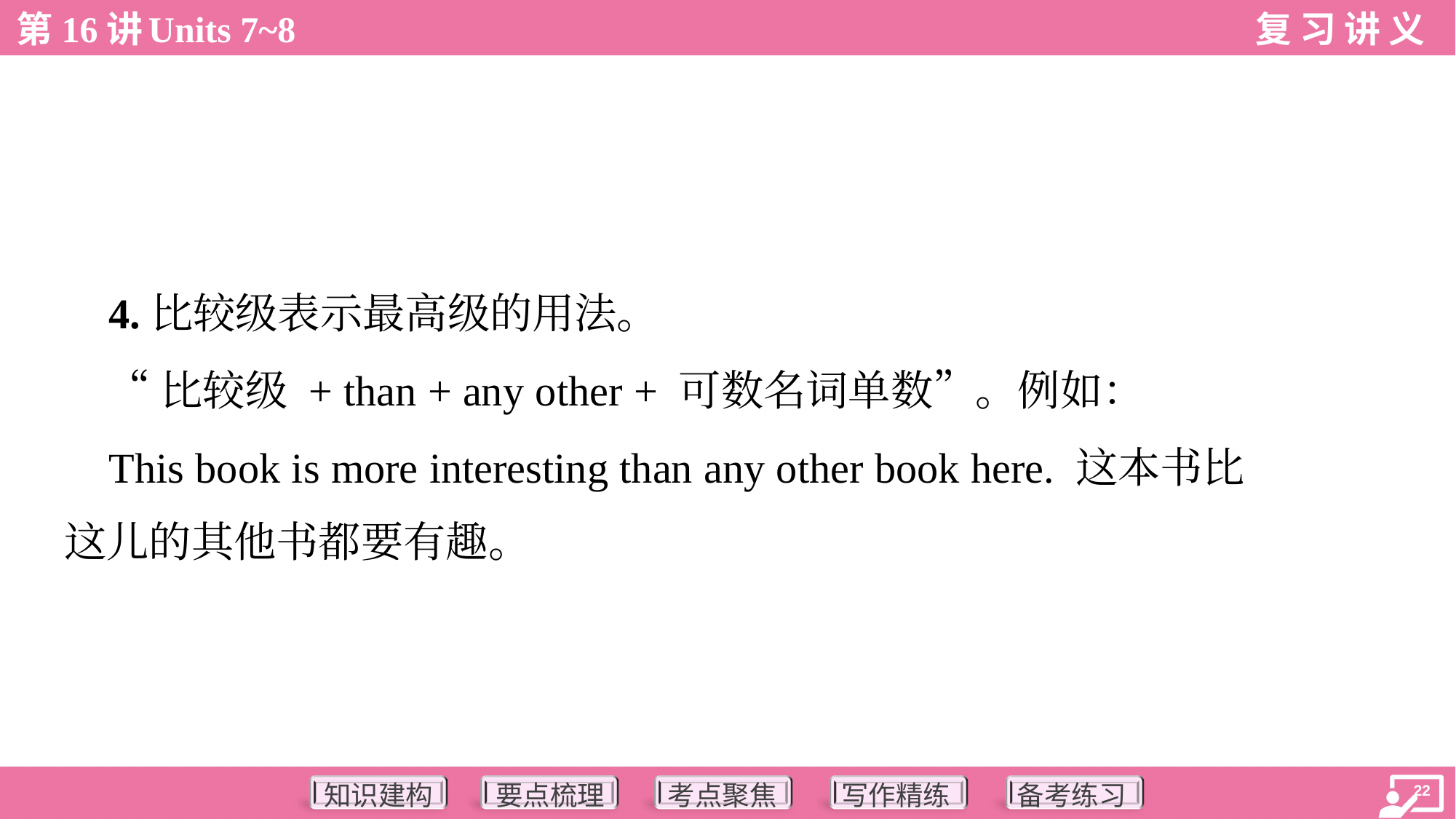

4.比较级表示最高级的用法。
    “比较级 + than + any other + 可数名词单数”。例如：
    This book is more interesting than any other book here. 这本书比
这儿的其他书都要有趣。